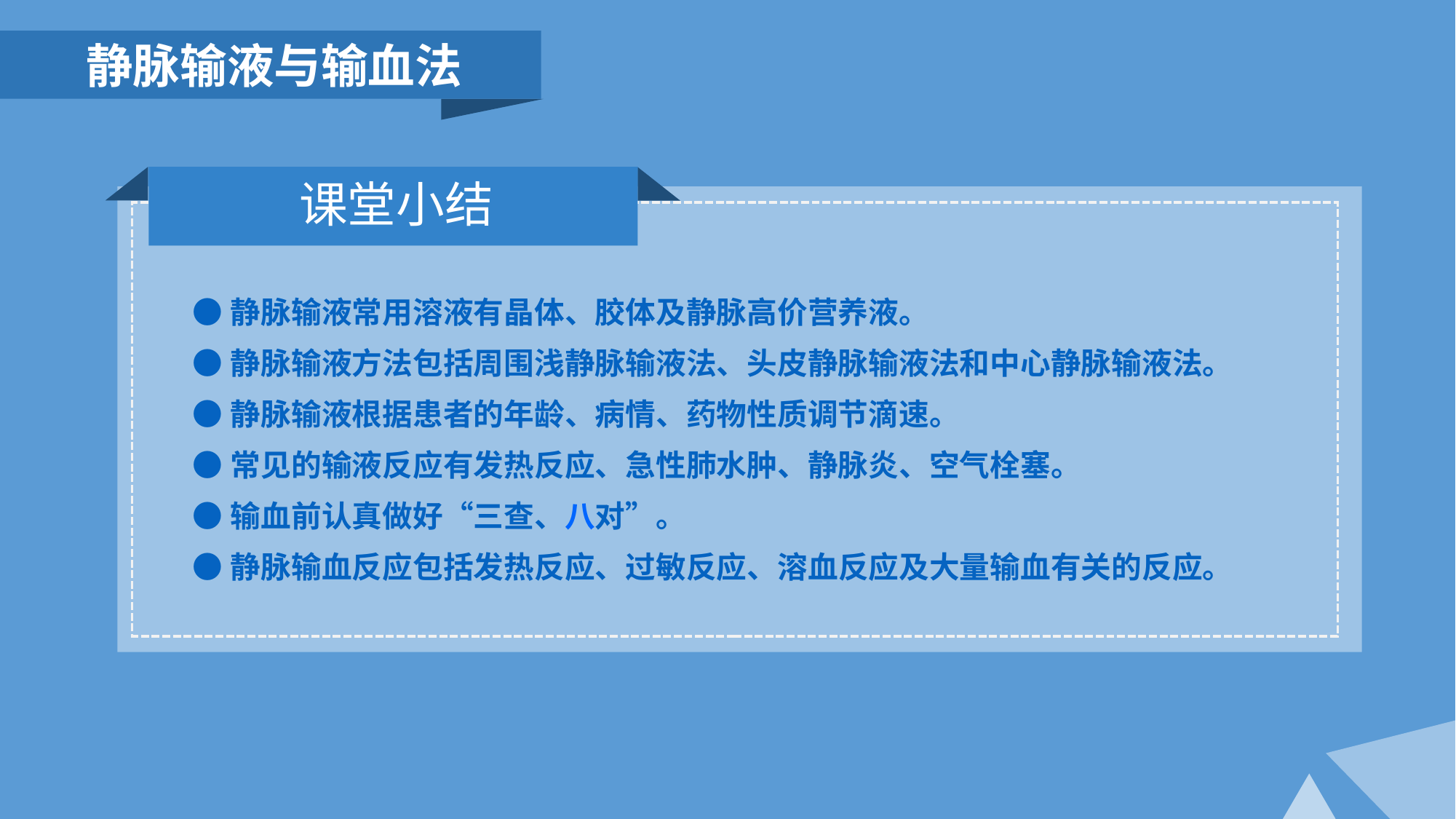

静脉输液与输血法

课堂小结

●静脉输液常用溶液有晶体、胶体及静脉高价营养液。
●静脉输液方法包括周围浅静脉输液法、头皮静脉输液法和中心静脉输液法。
●静脉输液根据患者的年龄、病情、药物性质调节滴速。
●常见的输液反应有发热反应、急性肺水肿、静脉炎、空气栓塞。
●输血前认真做好“三查、八对”。
●静脉输血反应包括发热反应、过敏反应、溶血反应及大量输血有关的反应。